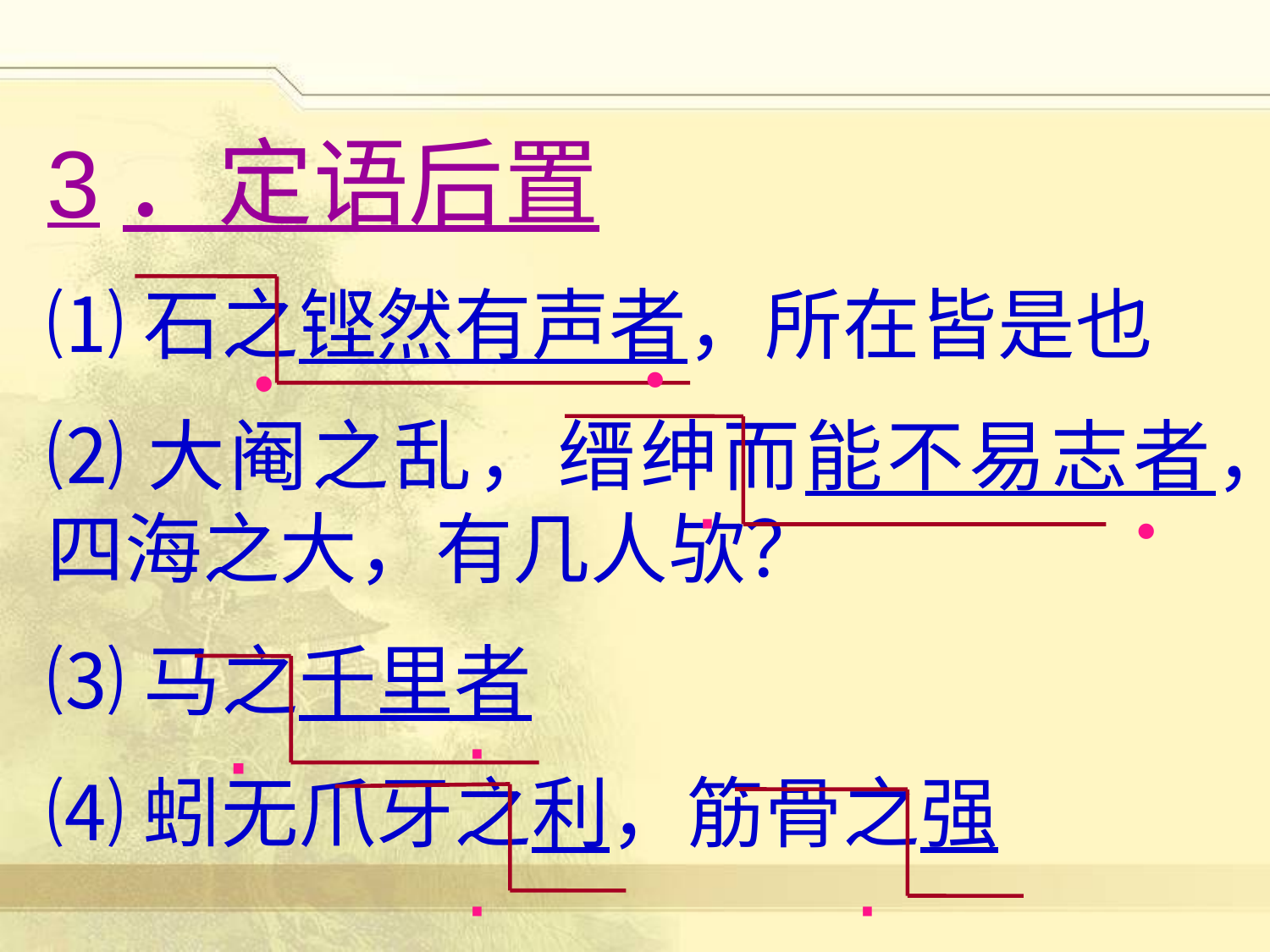

3．定语后置
⑴石之铿然有声者，所在皆是也
⑵大阉之乱，缙绅而能不易志者，四海之大，有几人欤？
⑶马之千里者
⑷蚓无爪牙之利，筋骨之强

·

·

·
·

·
·

·
·